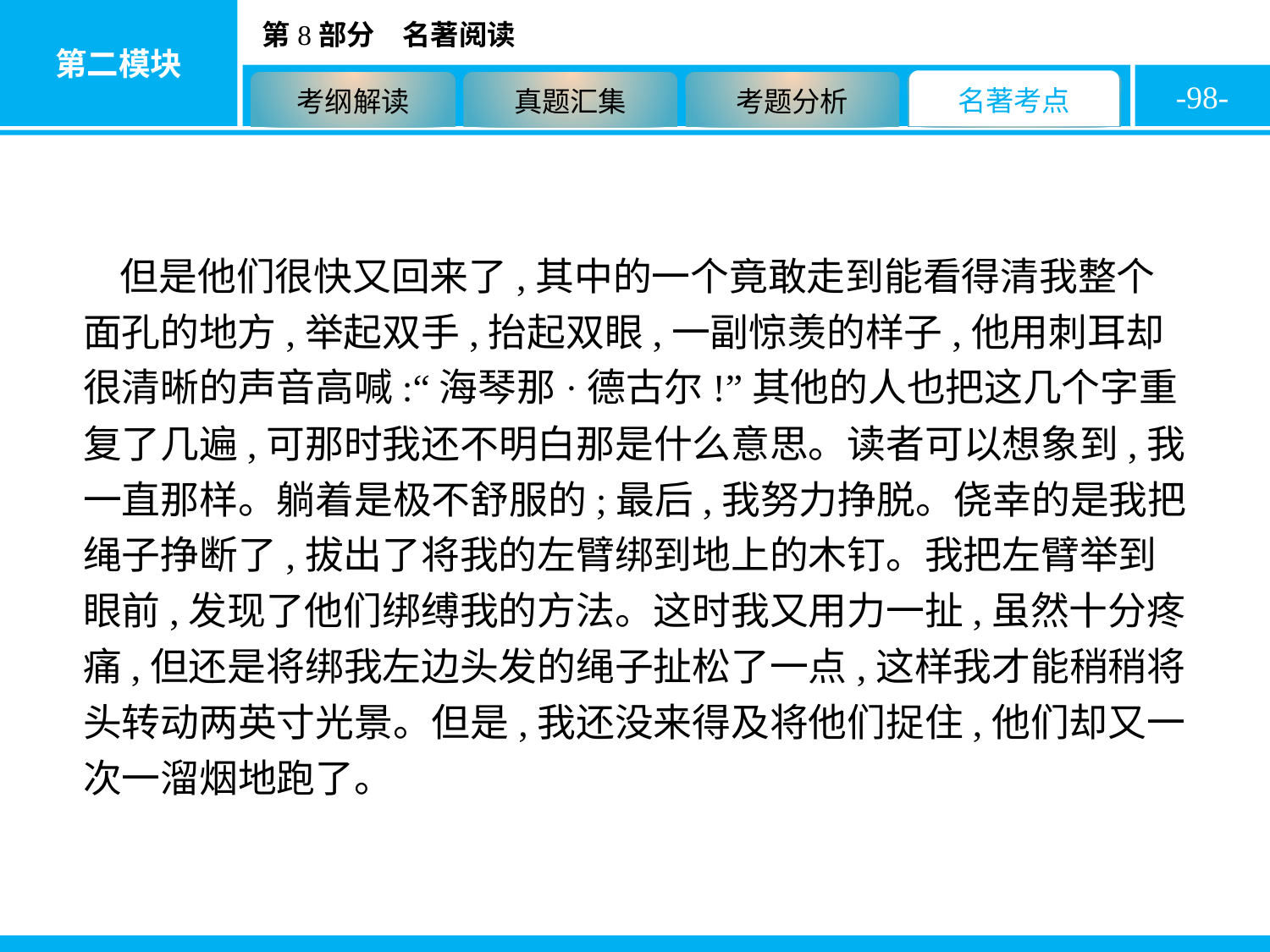

-98-
但是他们很快又回来了,其中的一个竟敢走到能看得清我整个面孔的地方,举起双手,抬起双眼,一副惊羡的样子,他用刺耳却很清晰的声音高喊:“海琴那·德古尔!”其他的人也把这几个字重复了几遍,可那时我还不明白那是什么意思。读者可以想象到,我一直那样。躺着是极不舒服的;最后,我努力挣脱。侥幸的是我把绳子挣断了,拔出了将我的左臂绑到地上的木钉。我把左臂举到眼前,发现了他们绑缚我的方法。这时我又用力一扯,虽然十分疼痛,但还是将绑我左边头发的绳子扯松了一点,这样我才能稍稍将头转动两英寸光景。但是,我还没来得及将他们捉住,他们却又一次一溜烟地跑了。